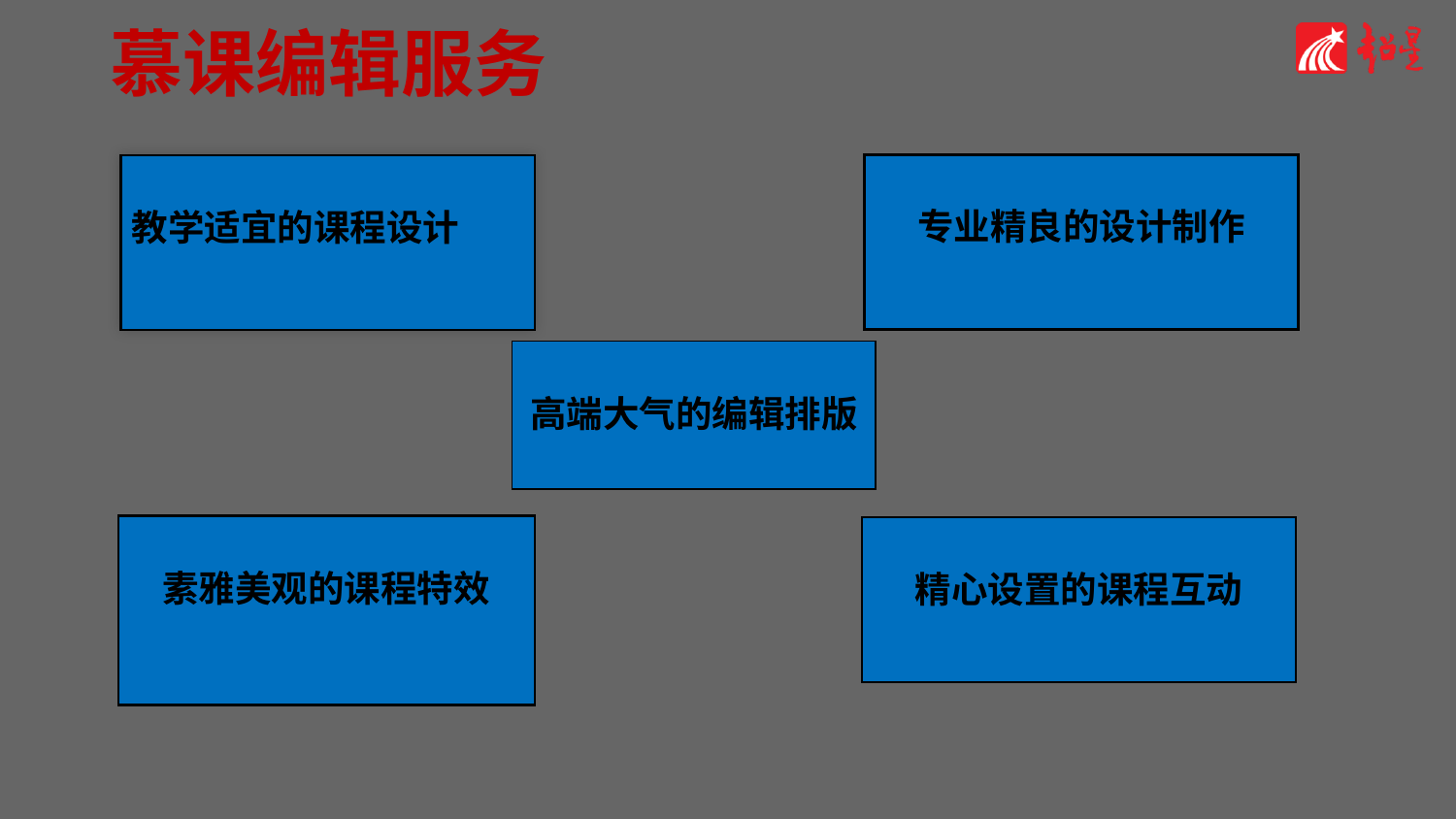

慕课编辑服务

专业精良的设计制作

教学适宜的课程设计

高端大气的编辑排版

素雅美观的课程特效

精心设置的课程互动